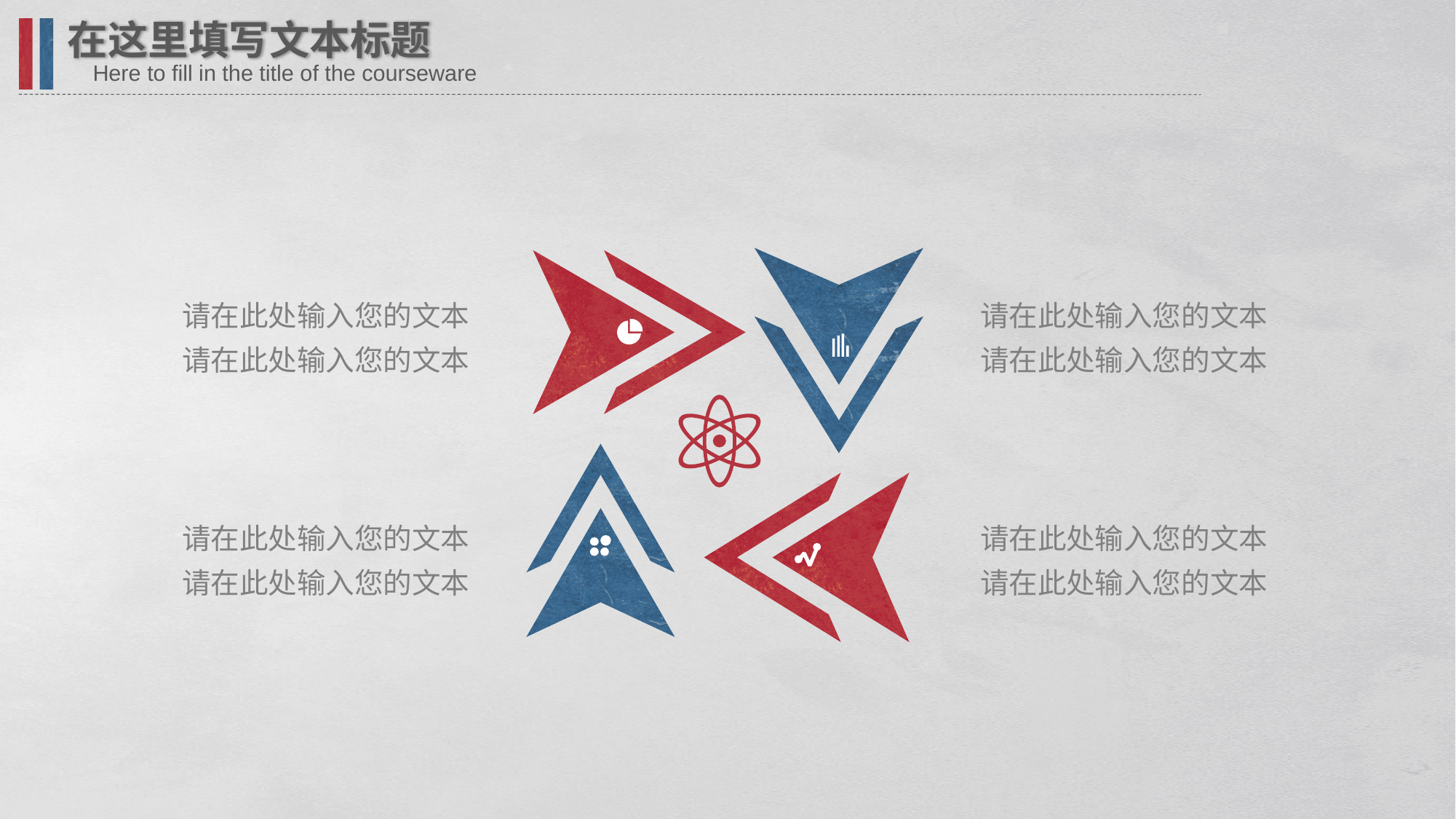

在这里填写文本标题

Here to fill in the title of the courseware

请在此处输入您的文本
请在此处输入您的文本
请在此处输入您的文本
请在此处输入您的文本

请在此处输入您的文本
请在此处输入您的文本
请在此处输入您的文本
请在此处输入您的文本